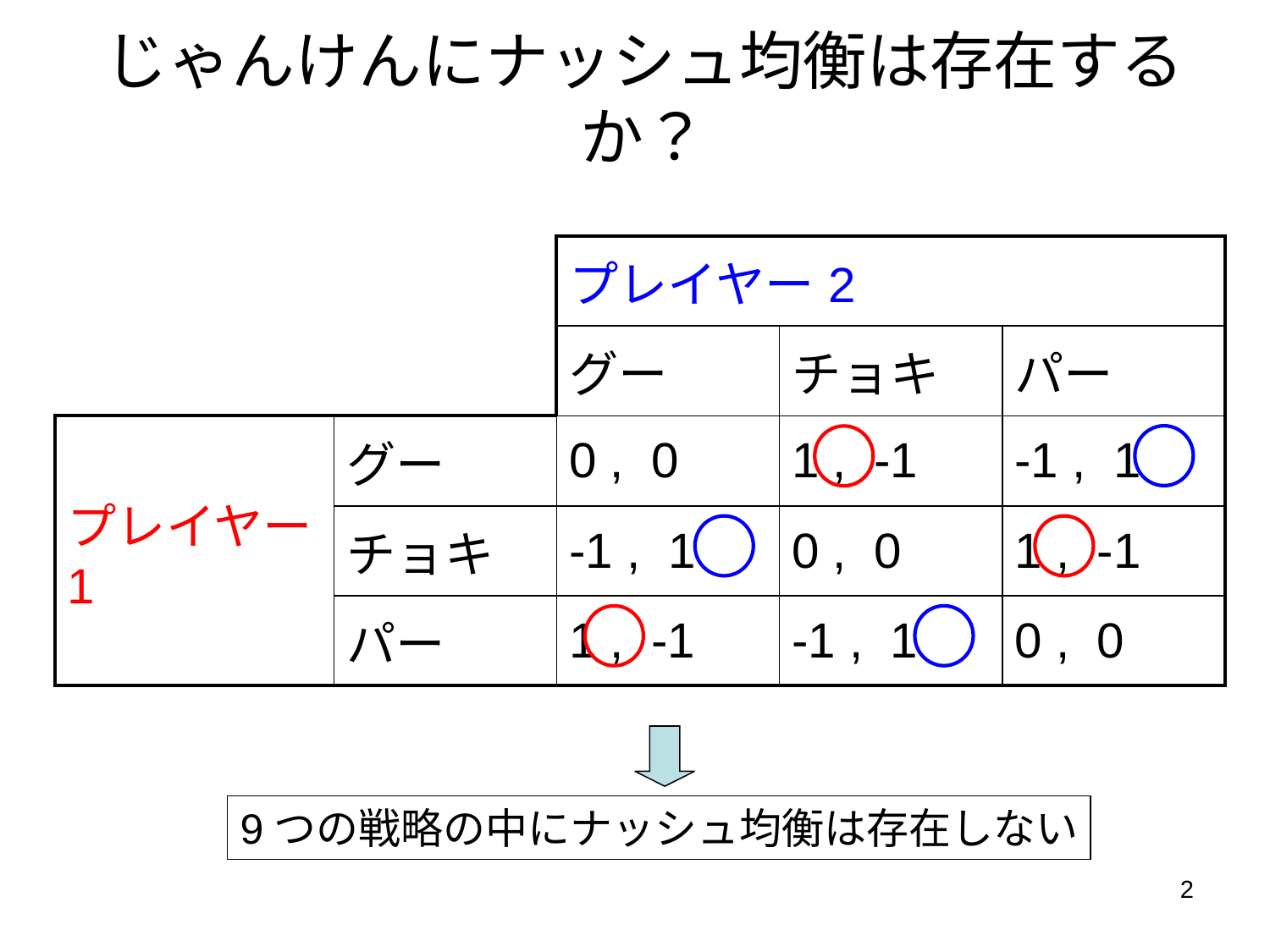

# じゃんけんにナッシュ均衡は存在するか？
|  |  | プレイヤー2 |  |  |
| --- | --- | --- | --- | --- |
|  |  | グー | チョキ | パー |
| プレイヤー1 | グー | 0 , 0 | 1 , -1 | -1 , 1 |
|  | チョキ | -1 , 1 | 0 , 0 | 1 , -1 |
|  | パー | 1 , -1 | -1 , 1 | 0 , 0 |

9つの戦略の中にナッシュ均衡は存在しない
2